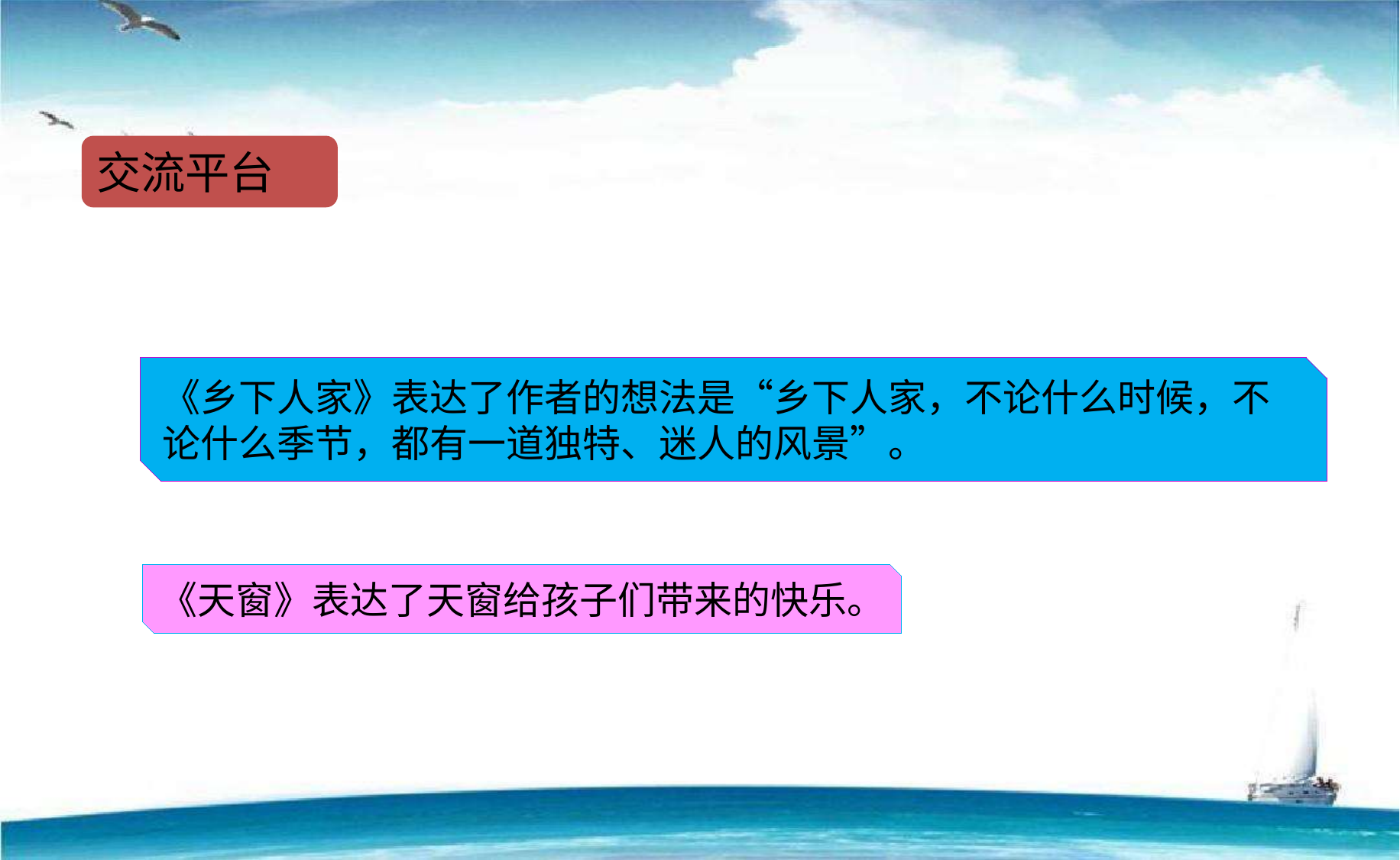

交流平台
《乡下人家》表达了作者的想法是“乡下人家，不论什么时候，不论什么季节，都有一道独特、迷人的风景”。
《天窗》表达了天窗给孩子们带来的快乐。